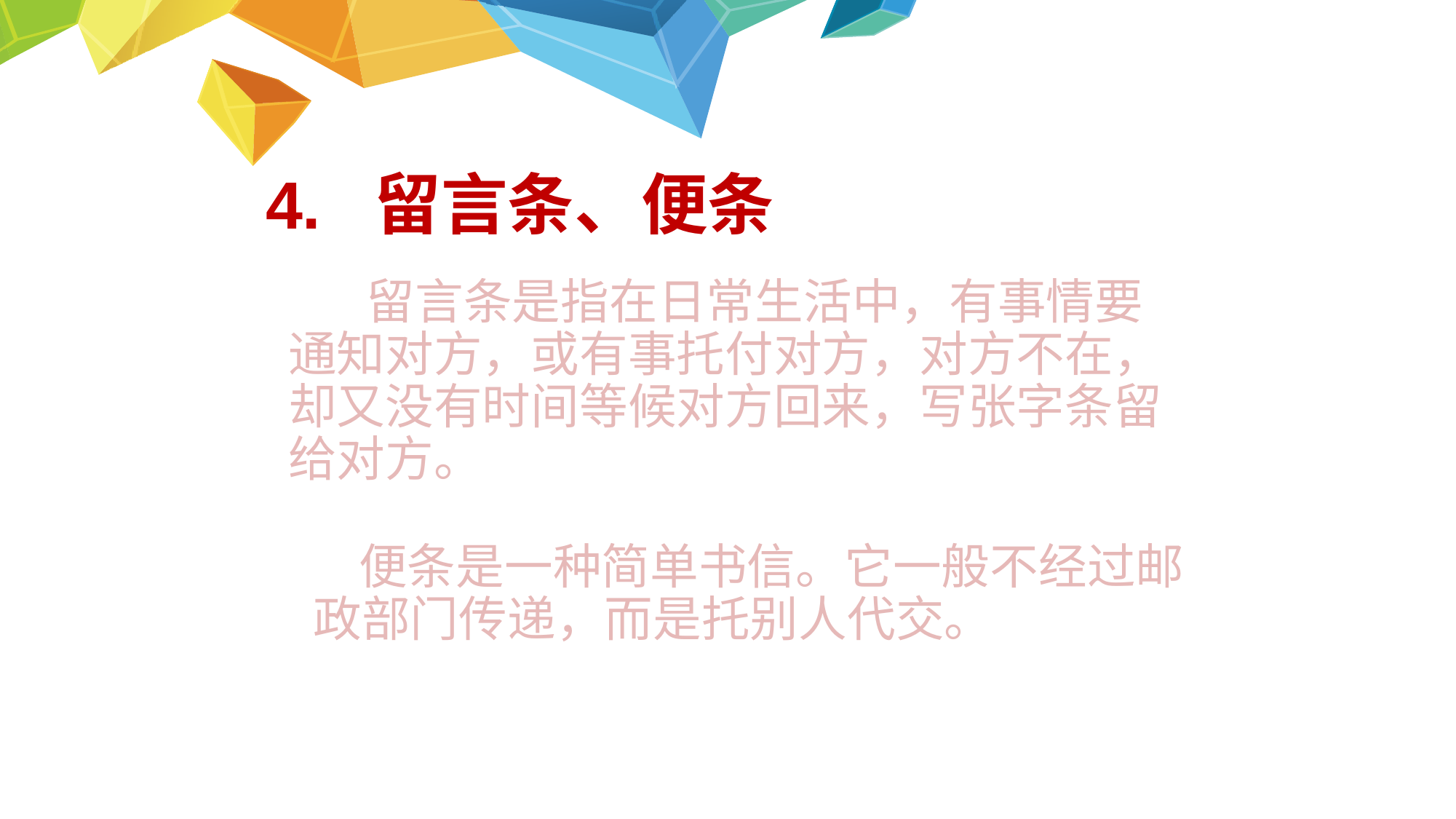

4.  留言条、便条
        留言条是指在日常生活中，有事情要通知对方，或有事托付对方，对方不在，却又没有时间等候对方回来，写张字条留给对方。
     便条是一种简单书信。它一般不经过邮政部门传递，而是托别人代交。